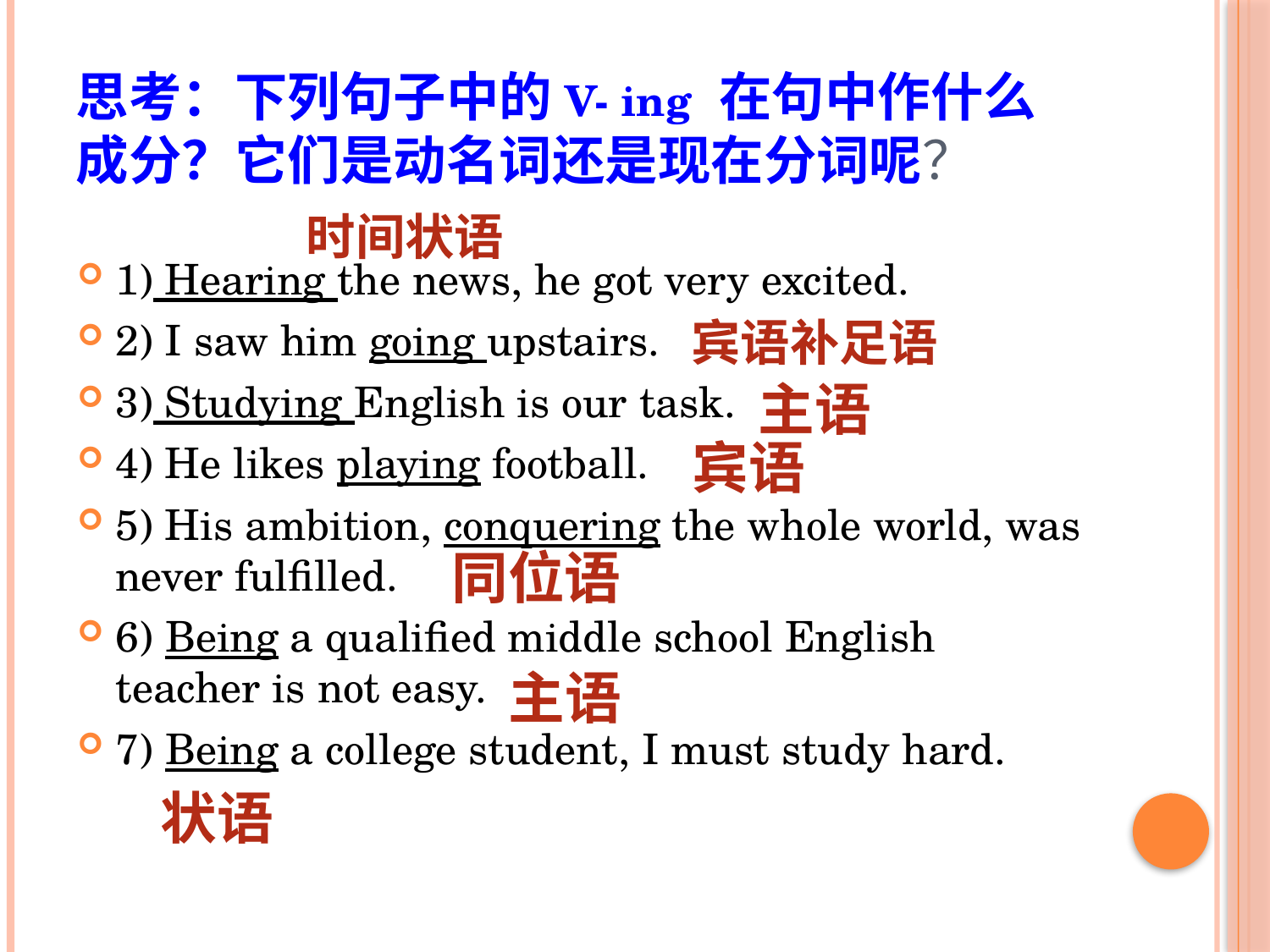

# 思考：下列句子中的V- ing 在句中作什么成分？它们是动名词还是现在分词呢？
时间状语
1) Hearing the news, he got very excited.
2) I saw him going upstairs.
3) Studying English is our task.
4) He likes playing football.
5) His ambition, conquering the whole world, was never fulfilled.
6) Being a qualified middle school English teacher is not easy.
7) Being a college student, I must study hard.
宾语补足语
主语
宾语
同位语
主语
状语